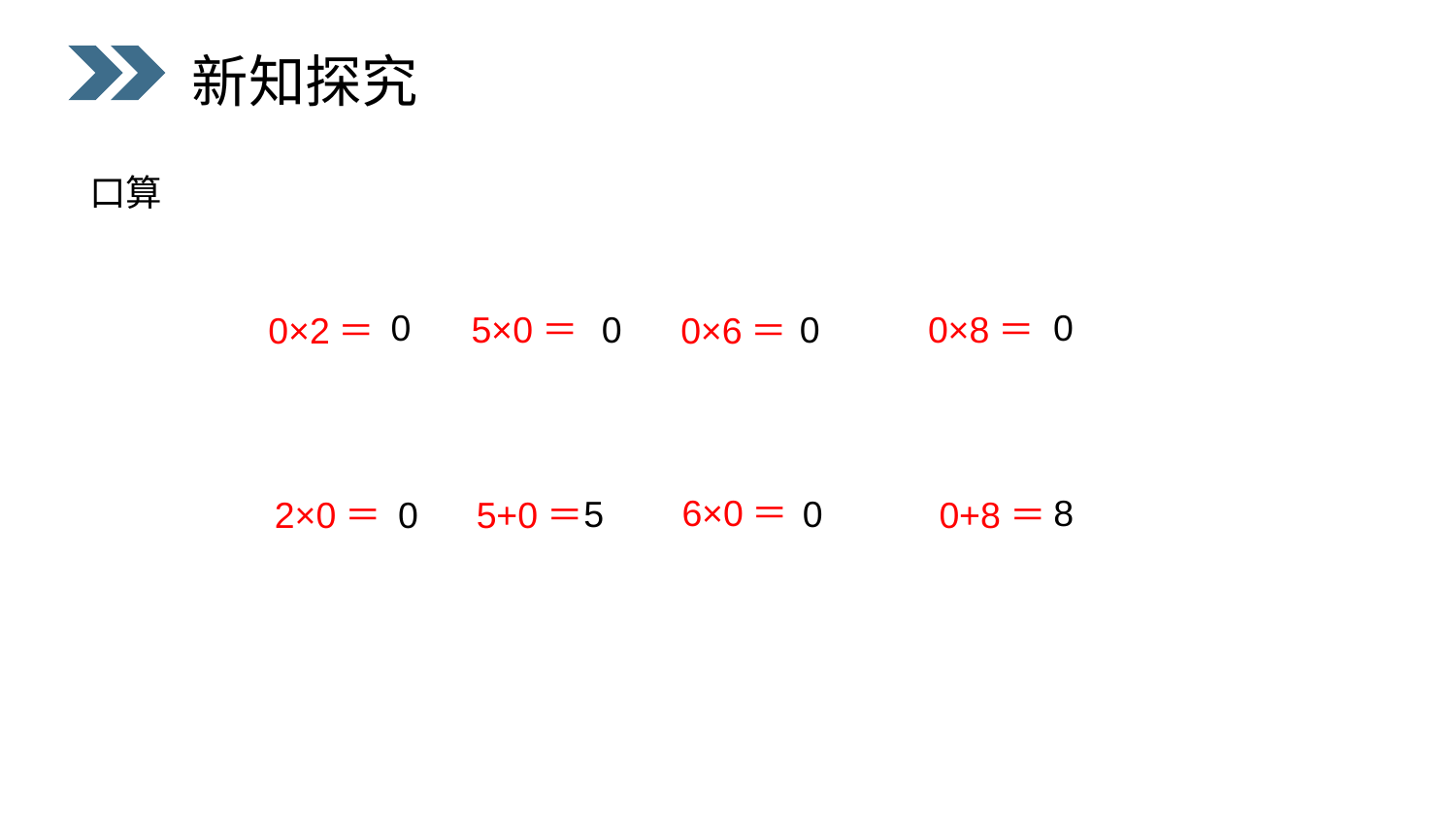

新知探究
口算
0
0
0
0
0×8＝
5×0＝
0×2＝
0×6＝
6×0＝
8
0
5
2×0＝
0
5+0＝
0+8＝